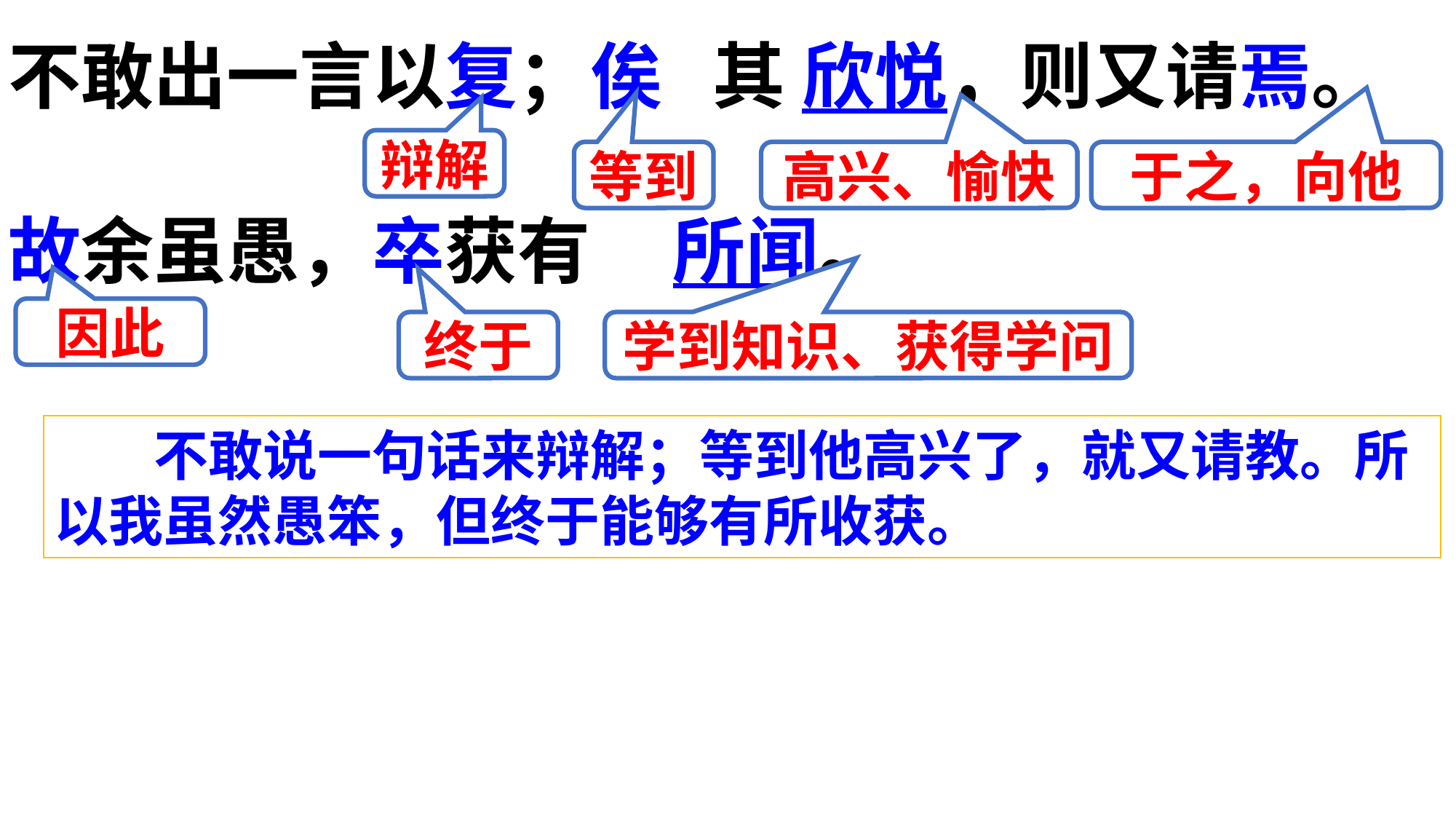

不敢出一言以复；俟   其 欣悦，则又请焉。

故余虽愚，卒获有     所闻。

辩解
等到
高兴、愉快
于之，向他
因此
终于
学到知识、获得学问
       不敢说一句话来辩解；等到他高兴了，就又请教。所以我虽然愚笨，但终于能够有所收获。